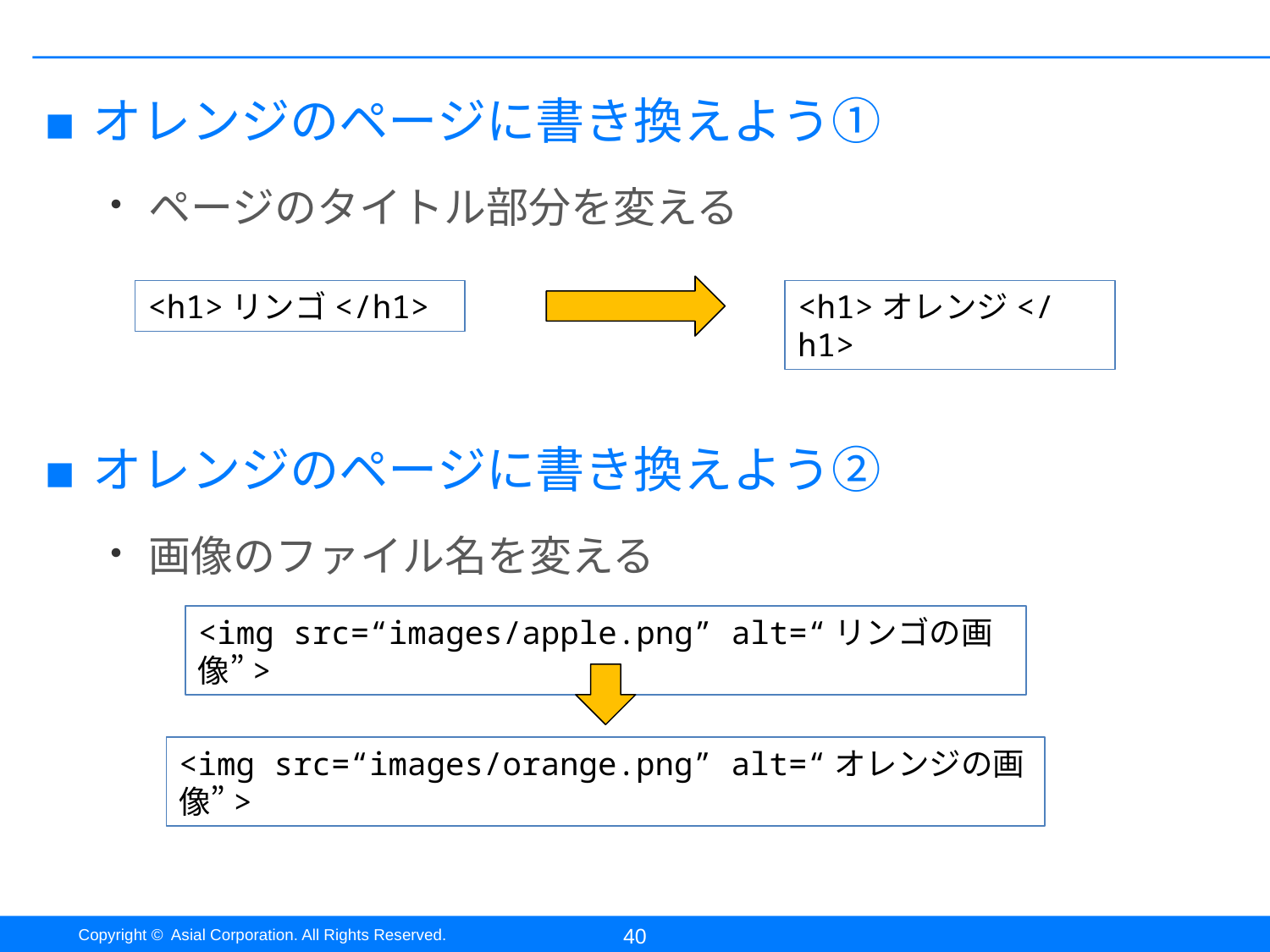

#

オレンジのページに書き換えよう①
ページのタイトル部分を変える

オレンジのページに書き換えよう②
画像のファイル名を変える

<h1>リンゴ</h1>
<h1>オレンジ</h1>
<img src=“images/apple.png” alt=“リンゴの画像”>

<img src=“images/orange.png” alt=“オレンジの画像”>
40